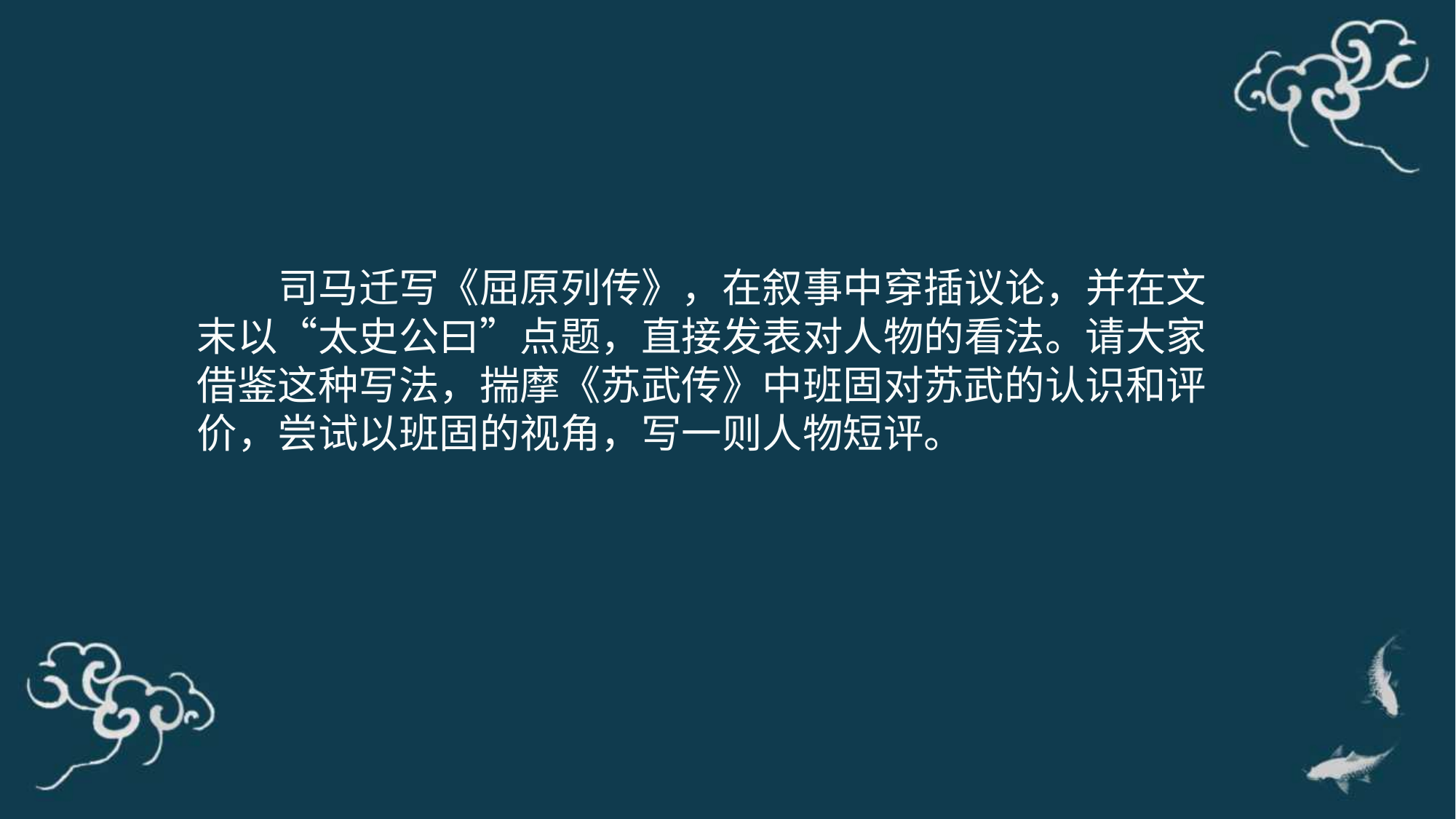

司马迁写《屈原列传》，在叙事中穿插议论，并在文末以“太史公曰”点题，直接发表对人物的看法。请大家借鉴这种写法，揣摩《苏武传》中班固对苏武的认识和评价，尝试以班固的视角，写一则人物短评。